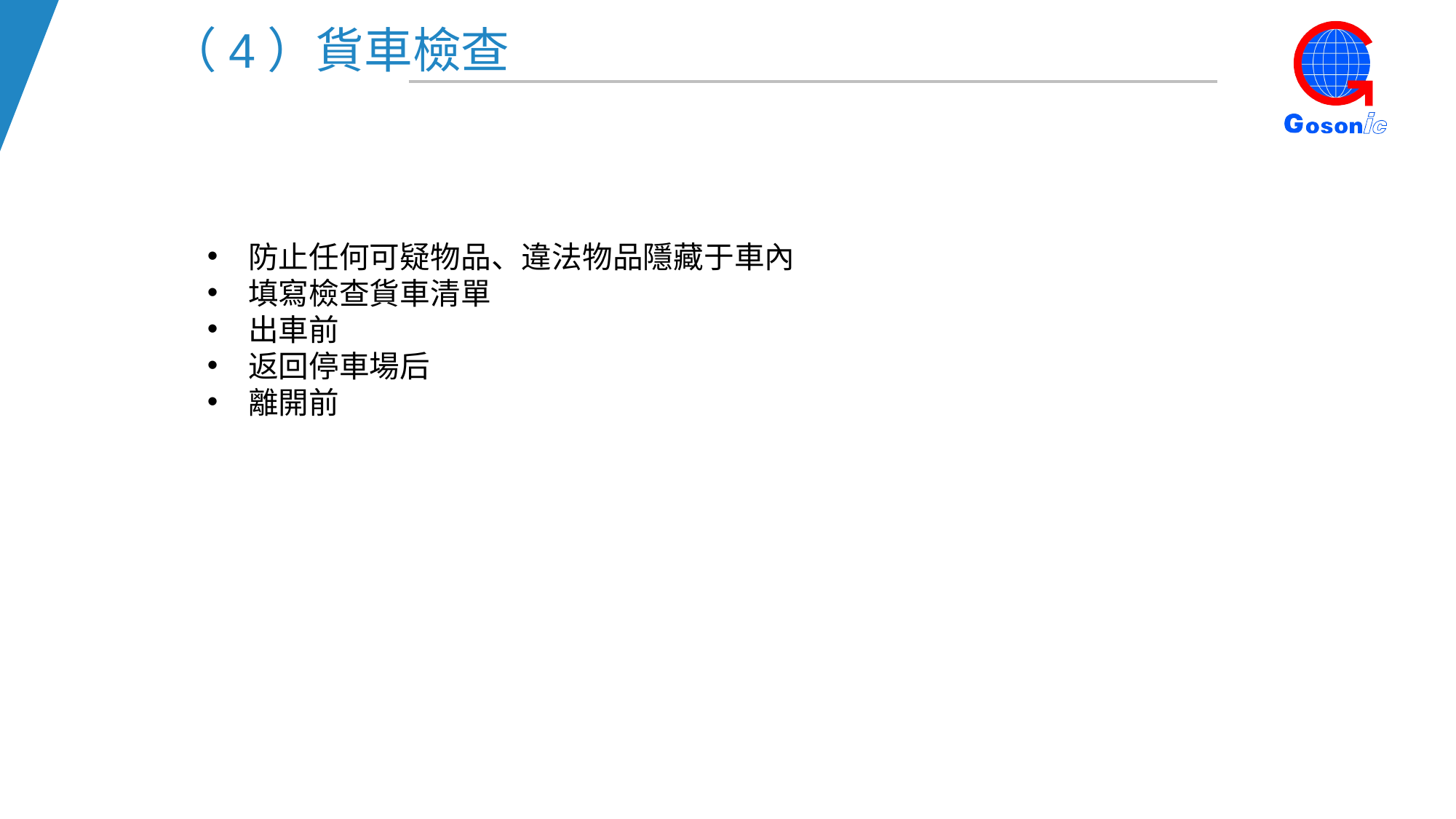

（4）貨車檢查
防止任何可疑物品、違法物品隱藏于車內
填寫檢查貨車清單
出車前
返回停車場后
離開前